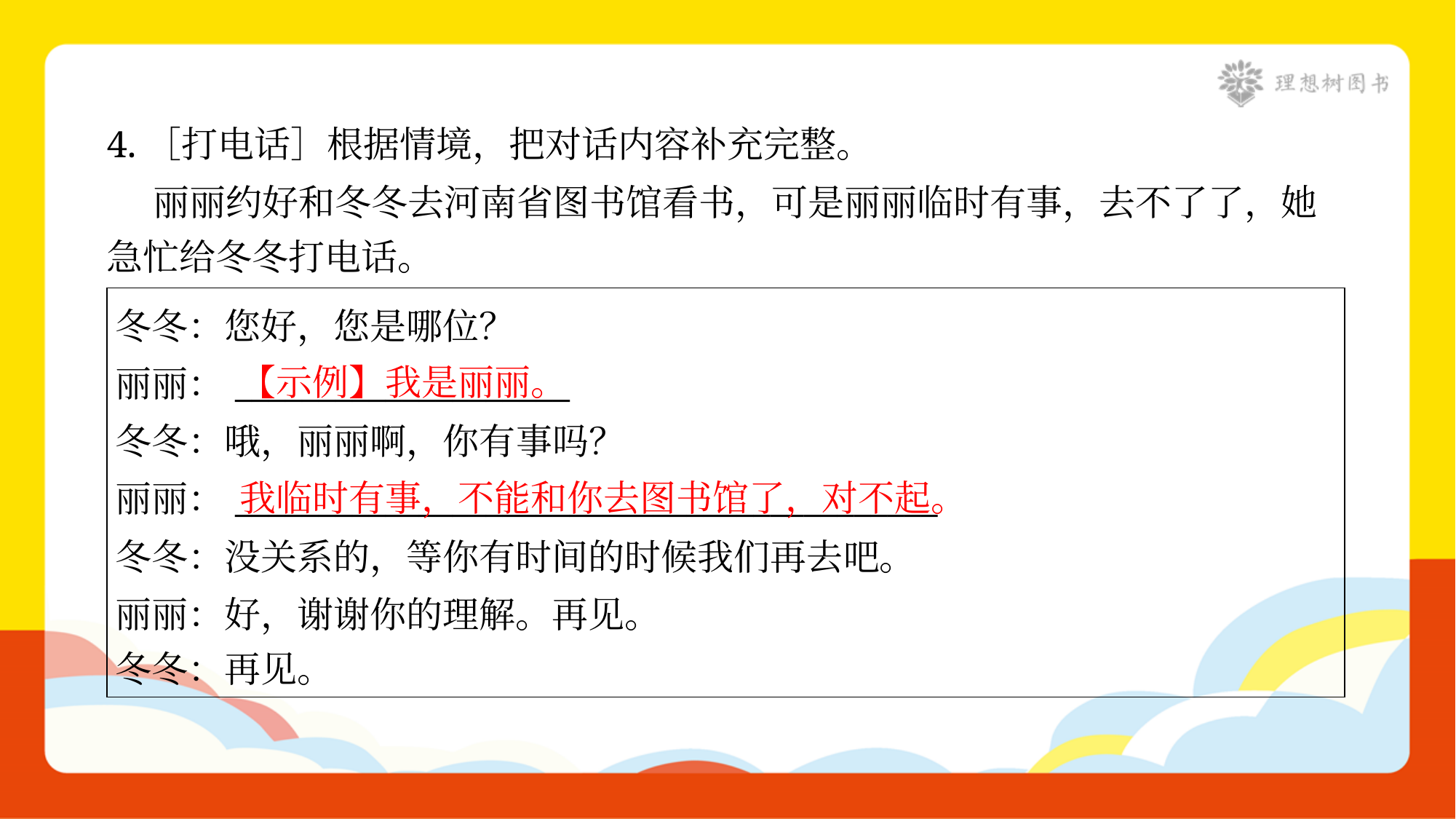

4.［打电话］根据情境，把对话内容补充完整。
    丽丽约好和冬冬去河南省图书馆看书，可是丽丽临时有事，去不了了，她
急忙给冬冬打电话。
| 冬冬：您好，您是哪位？ 丽丽：\_\_\_\_\_\_\_\_\_\_\_\_\_\_\_\_\_\_\_\_ 冬冬：哦，丽丽啊，你有事吗？ 丽丽：\_\_\_\_\_\_\_\_\_\_\_\_\_\_\_\_\_\_\_\_\_\_\_\_\_\_\_\_\_\_\_\_\_\_\_\_\_\_\_\_\_\_ 冬冬：没关系的，等你有时间的时候我们再去吧。 丽丽：好，谢谢你的理解。再见。 冬冬：再见。 |
| --- |
【示例】我是丽丽。
我临时有事，不能和你去图书馆了，对不起。